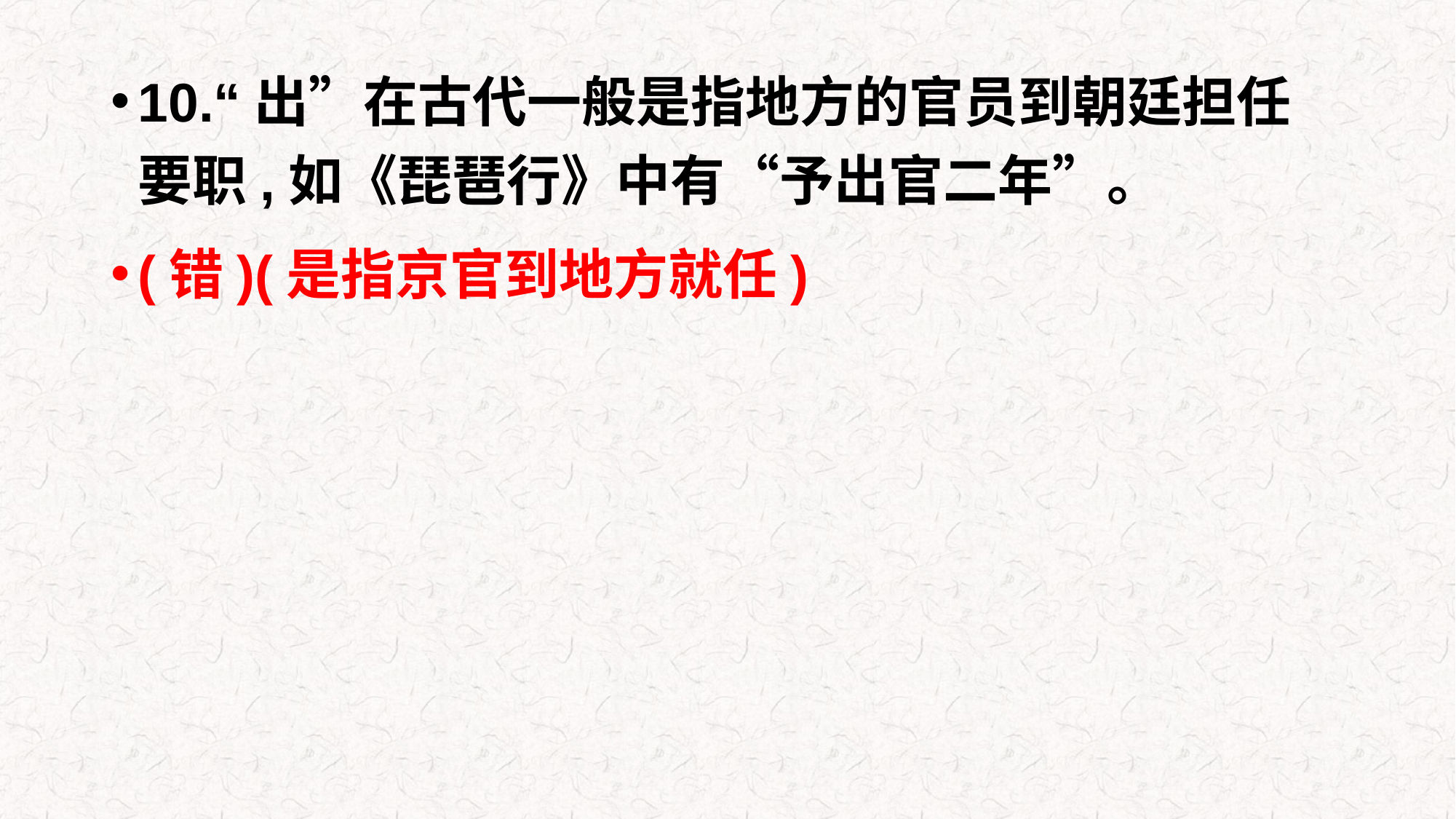

10.“出”在古代一般是指地方的官员到朝廷担任要职,如《琵琶行》中有“予出官二年”。
(错)(是指京官到地方就任)